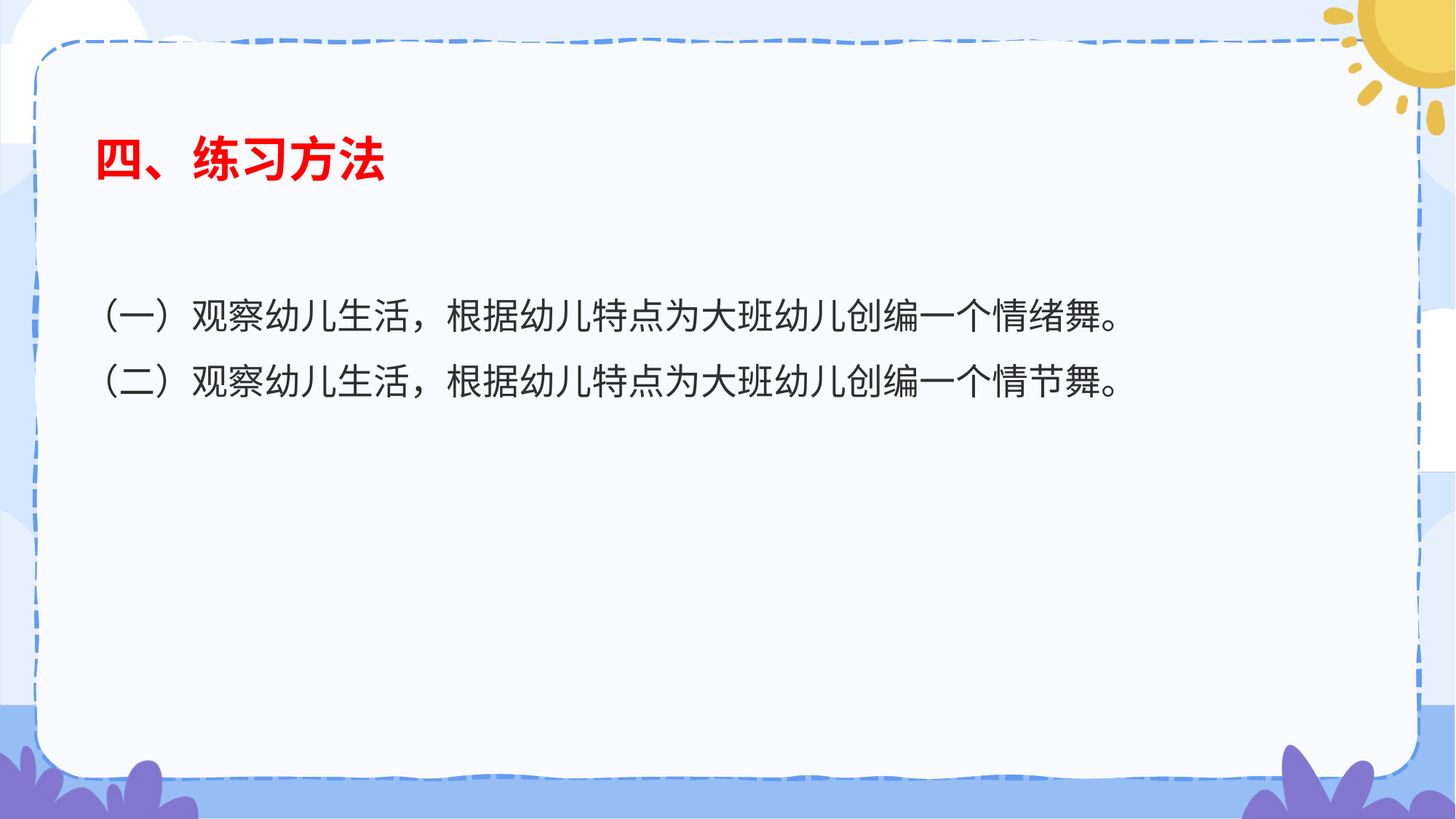

四、练习方法
（一）观察幼儿生活，根据幼儿特点为大班幼儿创编一个情绪舞。
（二）观察幼儿生活，根据幼儿特点为大班幼儿创编一个情节舞。